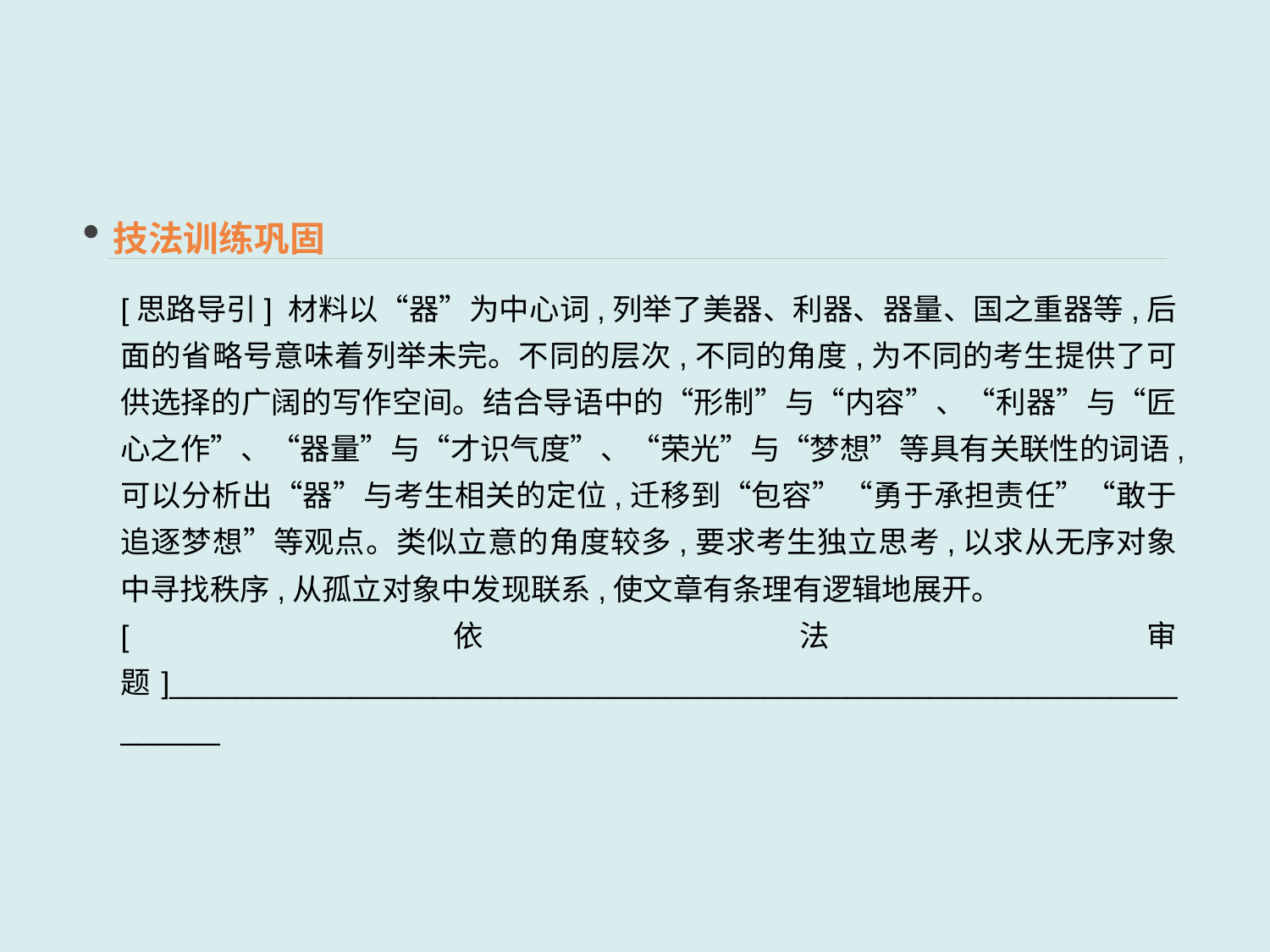

技法训练巩固

[思路导引] 材料以“器”为中心词,列举了美器、利器、器量、国之重器等,后面的省略号意味着列举未完。不同的层次,不同的角度,为不同的考生提供了可供选择的广阔的写作空间。结合导语中的“形制”与“内容”、“利器”与“匠心之作”、“器量”与“才识气度”、“荣光”与“梦想”等具有关联性的词语,可以分析出“器”与考生相关的定位,迁移到“包容”“勇于承担责任”“敢于追逐梦想”等观点。类似立意的角度较多,要求考生独立思考,以求从无序对象中寻找秩序,从孤立对象中发现联系,使文章有条理有逻辑地展开。
[依法审题]___________________________________________________________________